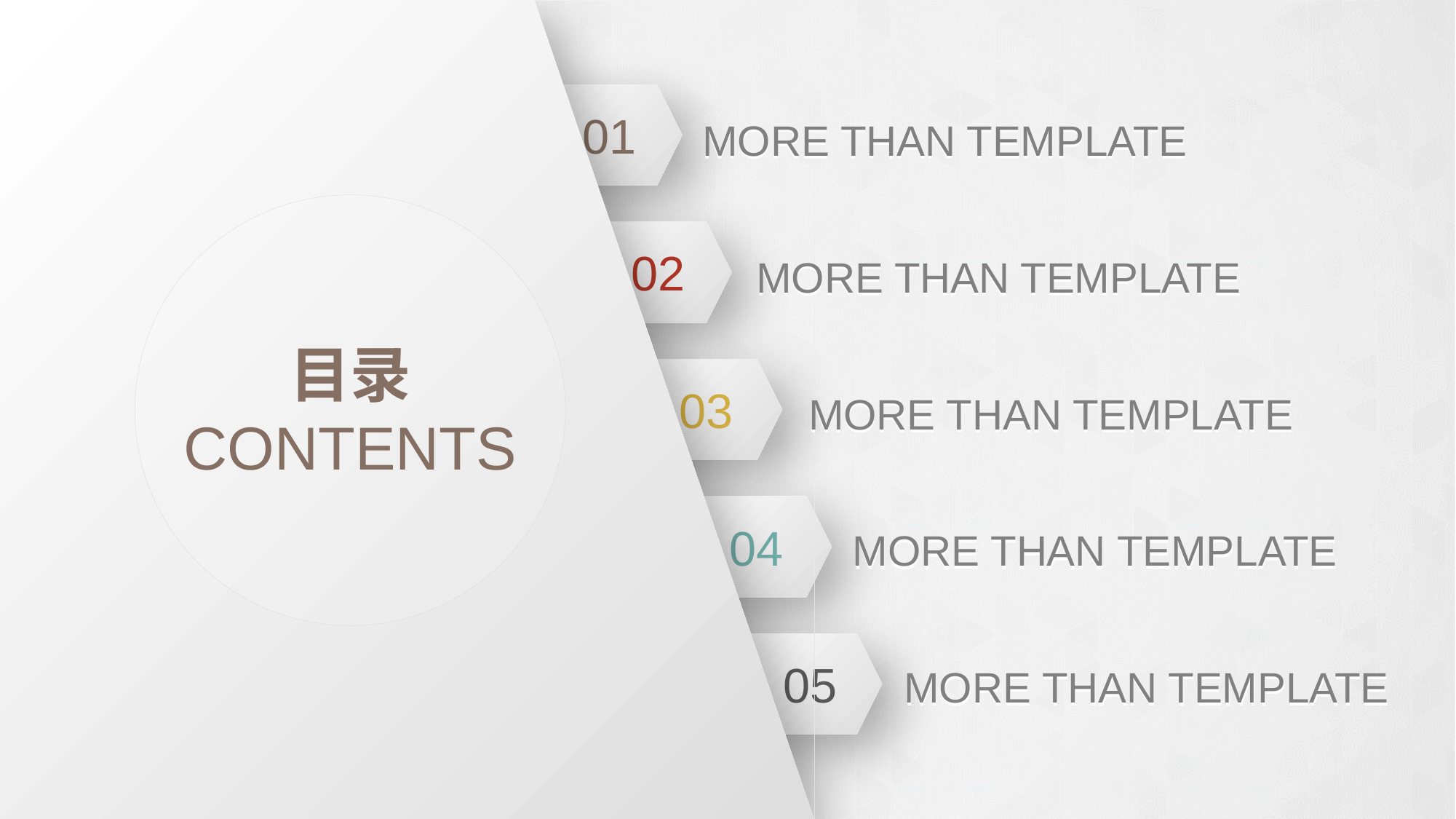

01
MORE THAN TEMPLATE

目录
CONTENTS

02
MORE THAN TEMPLATE

03
MORE THAN TEMPLATE

04
MORE THAN TEMPLATE

05
MORE THAN TEMPLATE